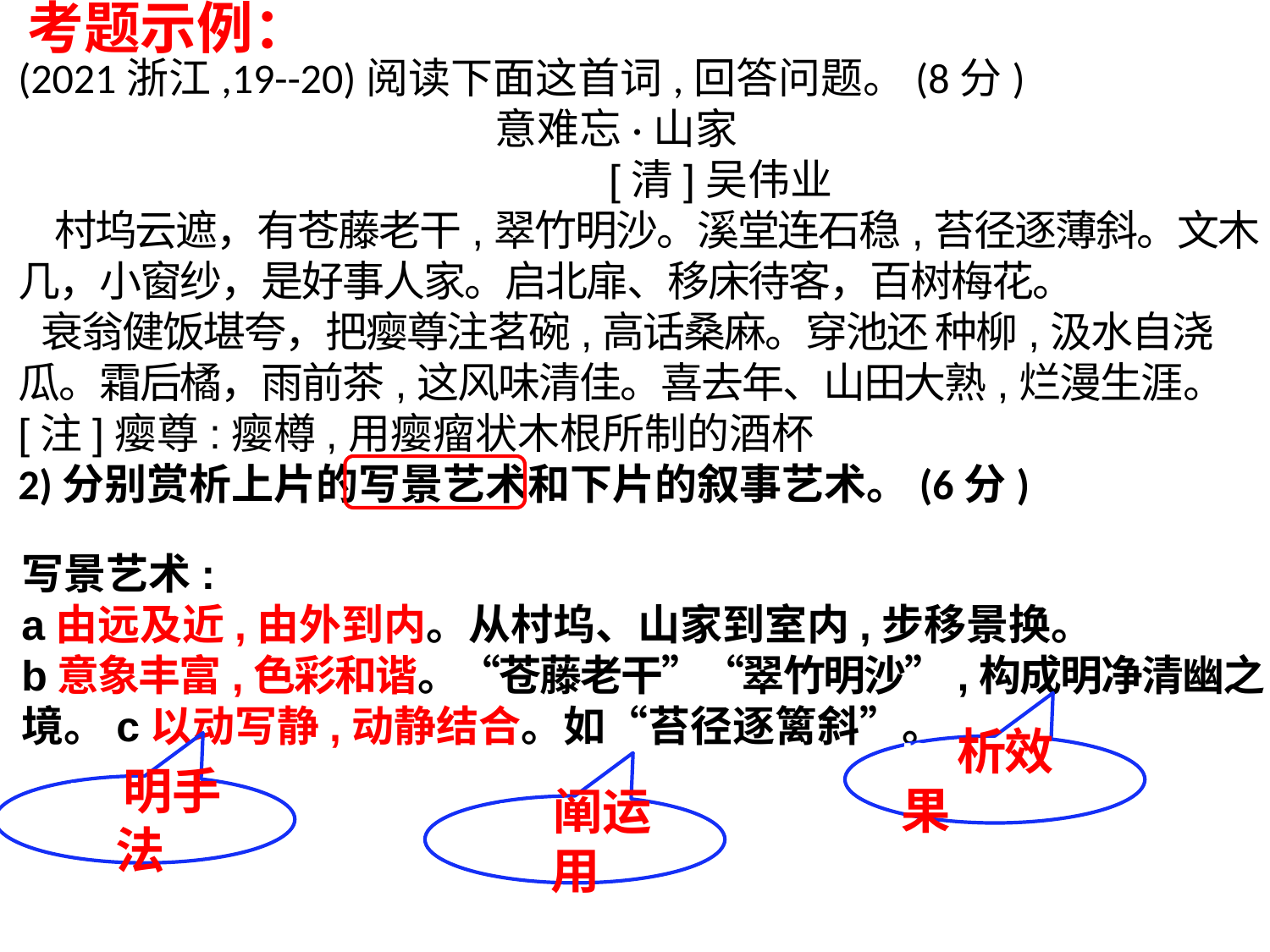

考题示例：
# (2021浙江,19--20)阅读下面这首词,回答问题。(8分) 意难忘·山家 [清]吴伟业 村坞云遮，有苍藤老干,翠竹明沙。溪堂连石稳,苔径逐薄斜。文木几，小窗纱，是好事人家。启北扉、移床待客，百树梅花。 衰翁健饭堪夸，把瘿尊注茗碗,高话桑麻。穿池还 种柳,汲水自浇瓜。霜后橘，雨前茶,这风味清佳。喜去年、山田大熟,烂漫生涯。 [注]瘿尊:瘿樽,用瘿瘤状木根所制的酒杯 2)分别赏析上片的写景艺术和下片的叙事艺术。(6分)

写景艺术:
a由远及近,由外到内。从村坞、山家到室内,步移景换。
b意象丰富,色彩和谐。“苍藤老干”“翠竹明沙”,构成明净清幽之境。c以动写静,动静结合。如“苔径逐篱斜”。
m析效果
m明手法
m阐运用